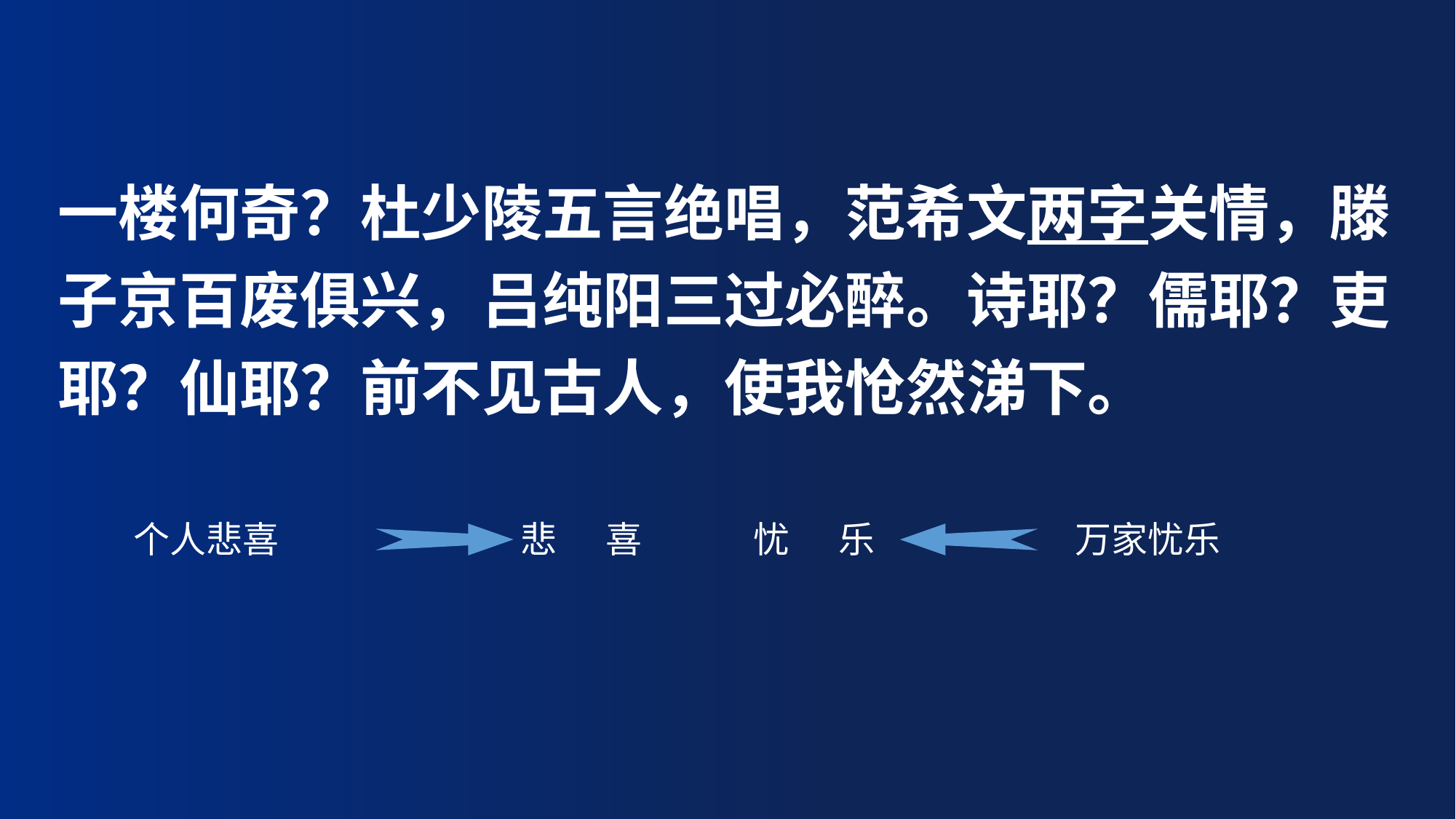

一楼何奇？杜少陵五言绝唱，范希文两字关情，滕子京百废俱兴，吕纯阳三过必醉。诗耶？儒耶？吏耶？仙耶？前不见古人，使我怆然涕下。

个人悲喜
悲      喜
忧      乐
万家忧乐